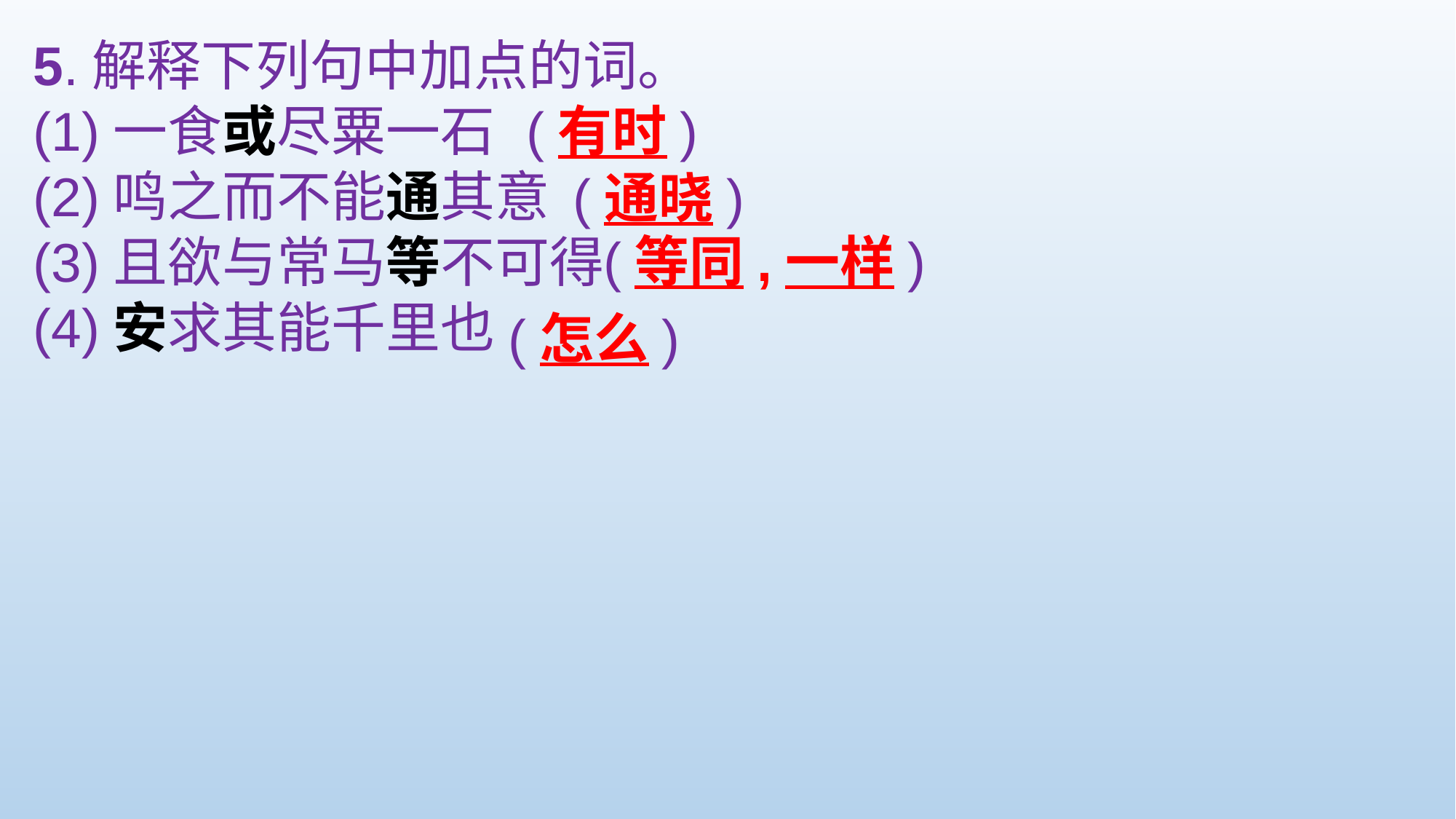

5.解释下列句中加点的词。
(1)一食或尽粟一石
(2)鸣之而不能通其意
(3)且欲与常马等不可得
(4)安求其能千里也
(有时)
(通晓)
(等同,一样)
(怎么)